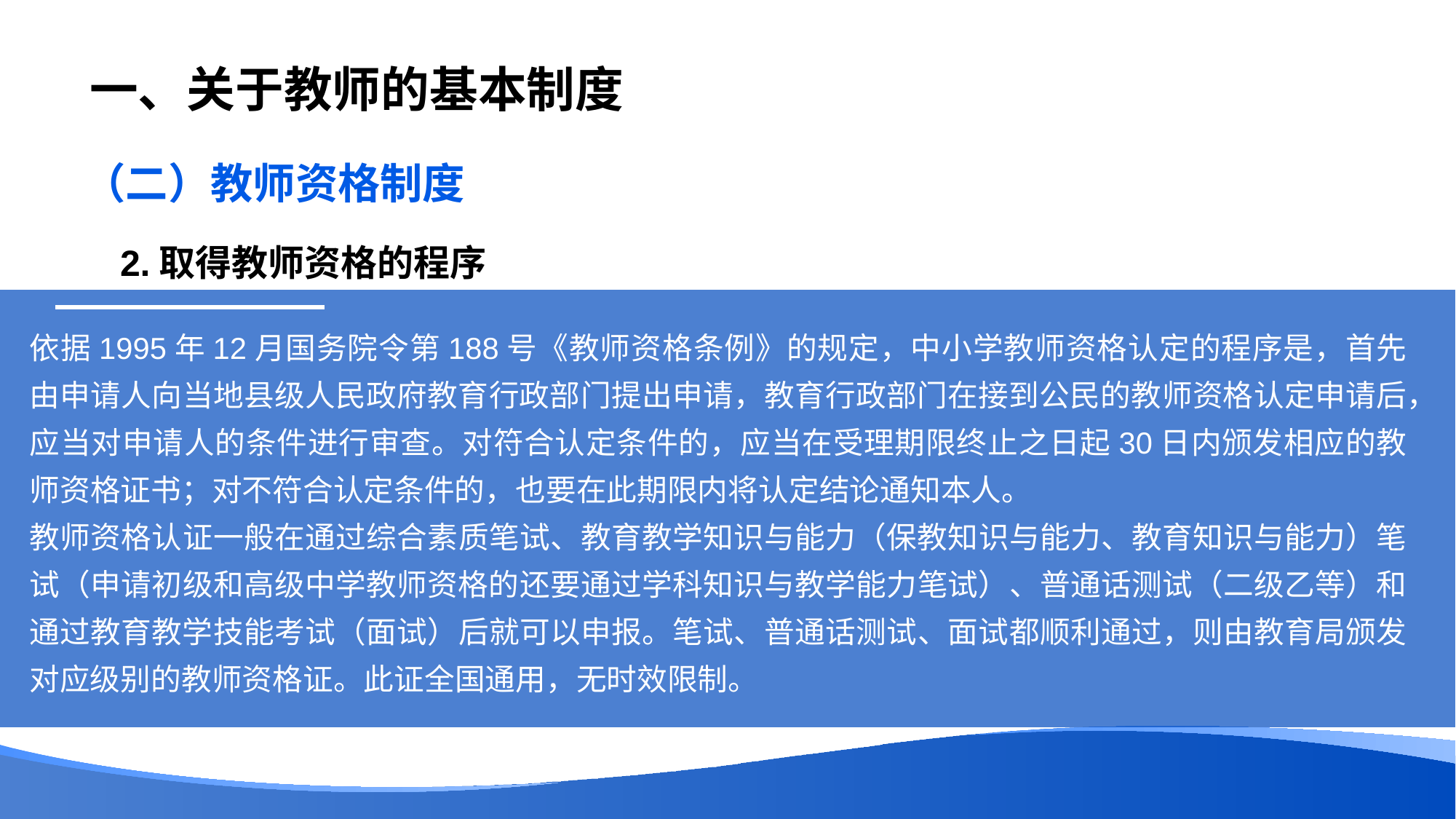

# 一、关于教师的基本制度
（二）教师资格制度
2.取得教师资格的程序

依据1995年12月国务院令第188号《教师资格条例》的规定，中小学教师资格认定的程序是，首先由申请人向当地县级人民政府教育行政部门提出申请，教育行政部门在接到公民的教师资格认定申请后，应当对申请人的条件进行审查。对符合认定条件的，应当在受理期限终止之日起30日内颁发相应的教师资格证书；对不符合认定条件的，也要在此期限内将认定结论通知本人。
教师资格认证一般在通过综合素质笔试、教育教学知识与能力（保教知识与能力、教育知识与能力）笔试（申请初级和高级中学教师资格的还要通过学科知识与教学能力笔试）、普通话测试（二级乙等）和通过教育教学技能考试（面试）后就可以申报。笔试、普通话测试、面试都顺利通过，则由教育局颁发对应级别的教师资格证。此证全国通用，无时效限制。